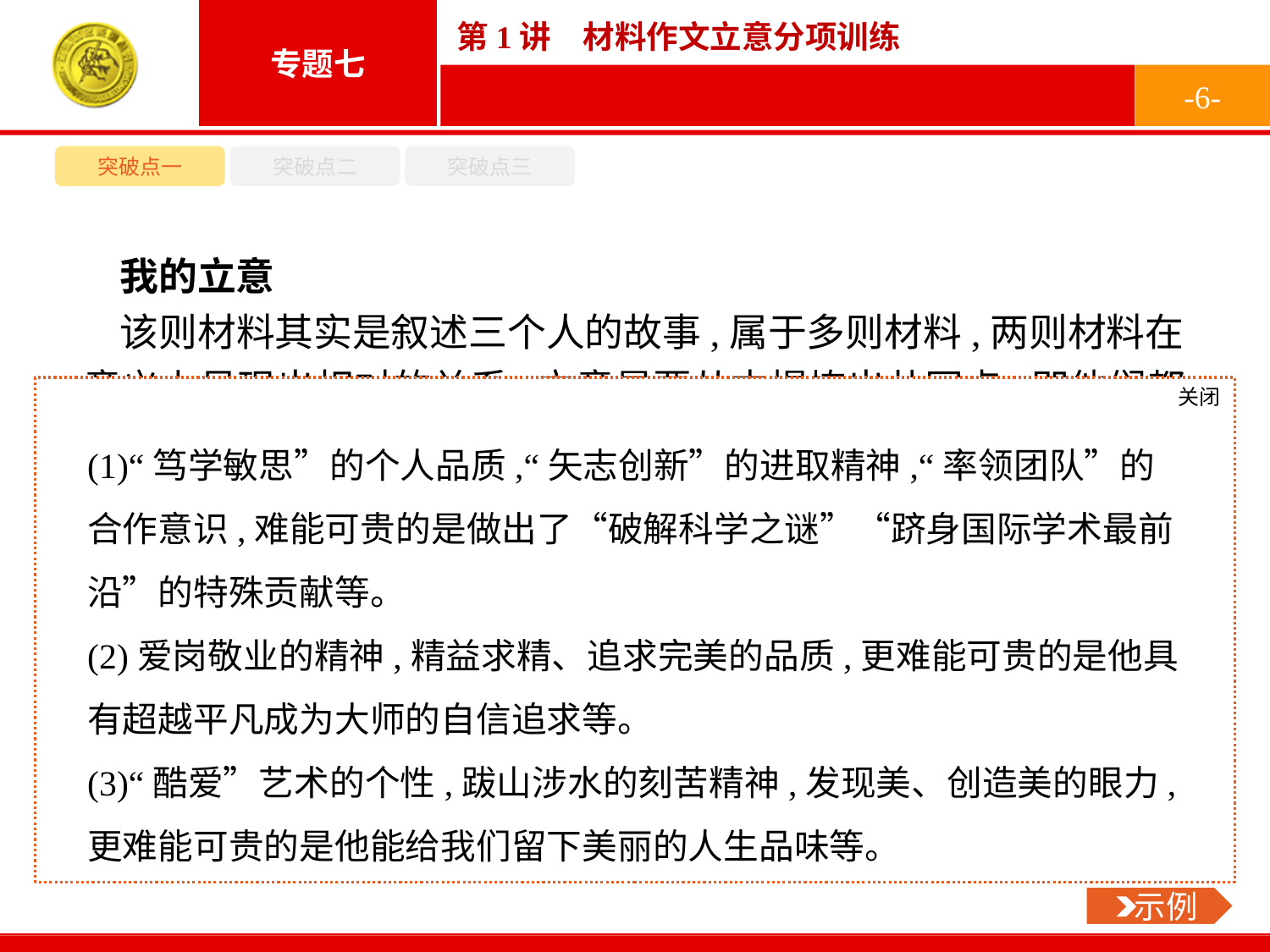

-6-
突破点一
突破点二
突破点三
我的立意
该则材料其实是叙述三个人的故事,属于多则材料,两则材料在意义上呈现出相对的关系,立意是要从中提炼出共同点,即他们都有励志、热爱、坚持、服务人民、贡献社会的可贵品格和精神,可以以此作为写作中心。当然,还可以从每则材料内容出发,来确定立意。
(1)我更欣赏抓科技以强国的大李,因为他具有
(2)我更欣赏爱岗敬业的老王,因为他具有
(3)我更欣赏酷爱摄影的小刘,因为他具有
关闭

  示例

(1)“笃学敏思”的个人品质,“矢志创新”的进取精神,“率领团队”的合作意识,难能可贵的是做出了“破解科学之谜”“跻身国际学术最前沿”的特殊贡献等。
(2)爱岗敬业的精神,精益求精、追求完美的品质,更难能可贵的是他具有超越平凡成为大师的自信追求等。
(3)“酷爱”艺术的个性,跋山涉水的刻苦精神,发现美、创造美的眼力,更难能可贵的是他能给我们留下美丽的人生品味等。
  示例